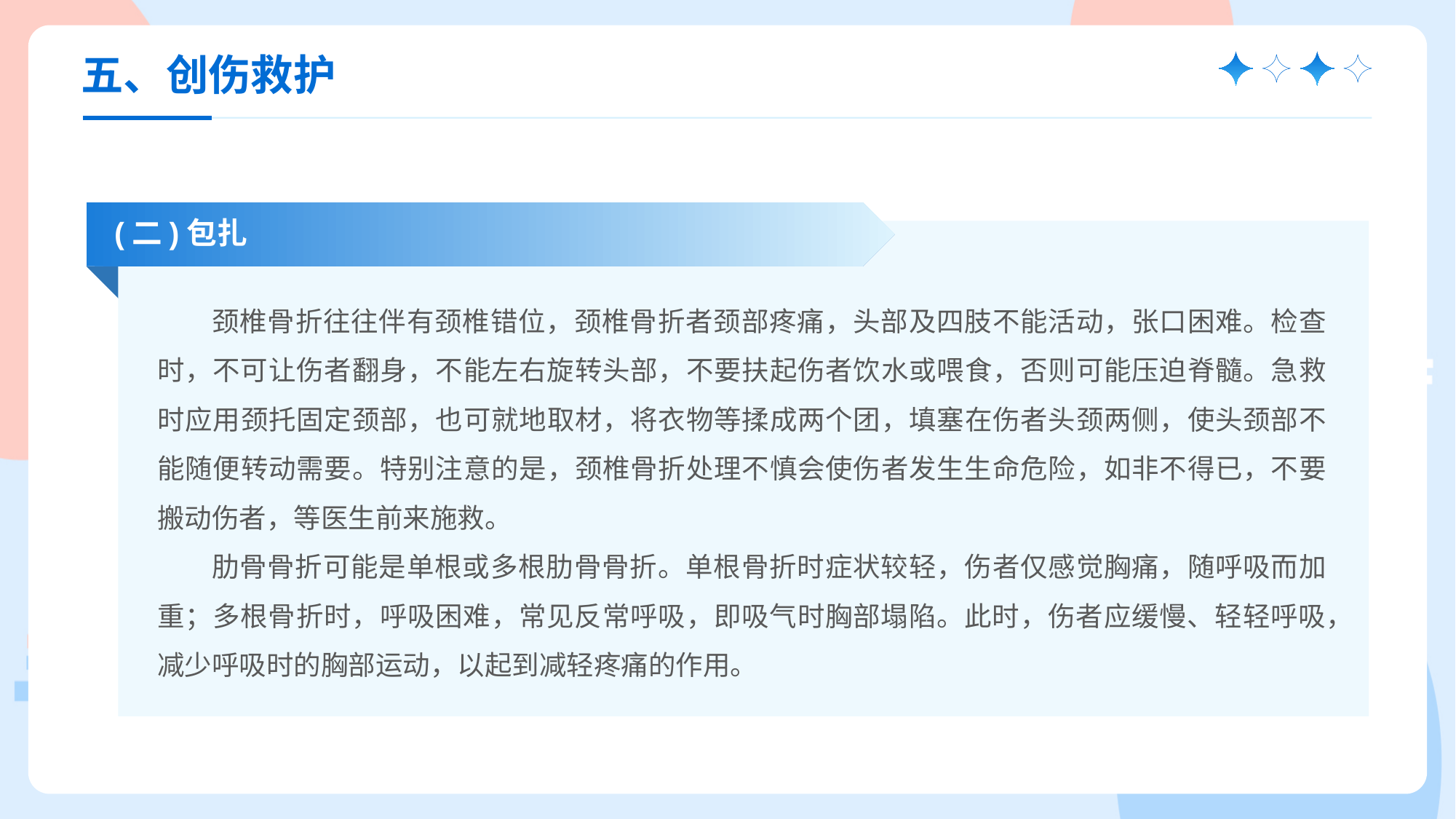

五、创伤救护
(二)包扎

颈椎骨折往往伴有颈椎错位，颈椎骨折者颈部疼痛，头部及四肢不能活动，张口困难。检查时，不可让伤者翻身，不能左右旋转头部，不要扶起伤者饮水或喂食，否则可能压迫脊髓。急救时应用颈托固定颈部，也可就地取材，将衣物等揉成两个团，填塞在伤者头颈两侧，使头颈部不能随便转动需要。特别注意的是，颈椎骨折处理不慎会使伤者发生生命危险，如非不得已，不要搬动伤者，等医生前来施救。
肋骨骨折可能是单根或多根肋骨骨折。单根骨折时症状较轻，伤者仅感觉胸痛，随呼吸而加重；多根骨折时，呼吸困难，常见反常呼吸，即吸气时胸部塌陷。此时，伤者应缓慢、轻轻呼吸，减少呼吸时的胸部运动，以起到减轻疼痛的作用。